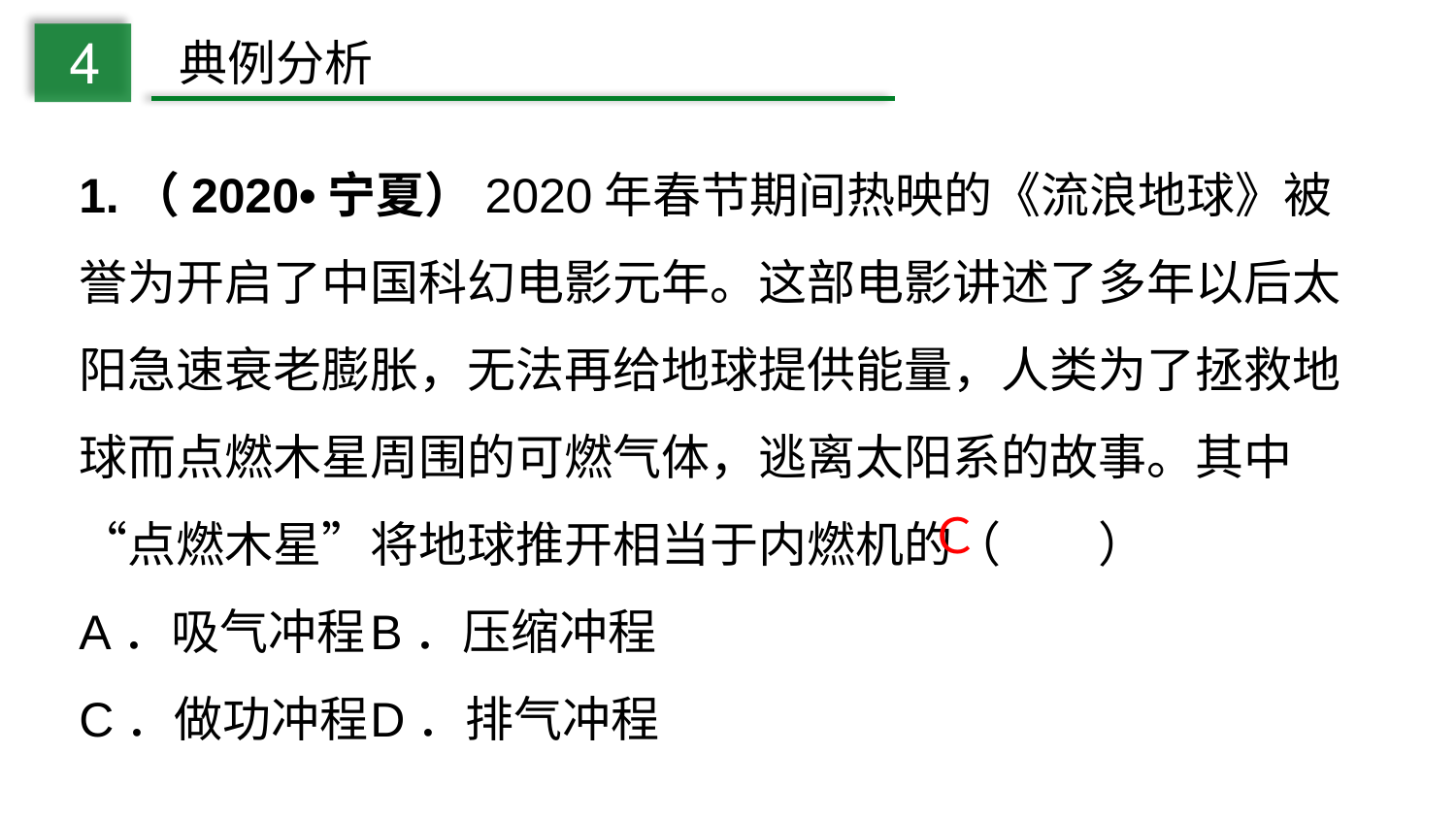

4

典例分析
1.（2020•宁夏）2020年春节期间热映的《流浪地球》被誉为开启了中国科幻电影元年。这部电影讲述了多年以后太阳急速衰老膨胀，无法再给地球提供能量，人类为了拯救地球而点燃木星周围的可燃气体，逃离太阳系的故事。其中“点燃木星”将地球推开相当于内燃机的（　　）
A．吸气冲程	B．压缩冲程
C．做功冲程	D．排气冲程
Ｃ